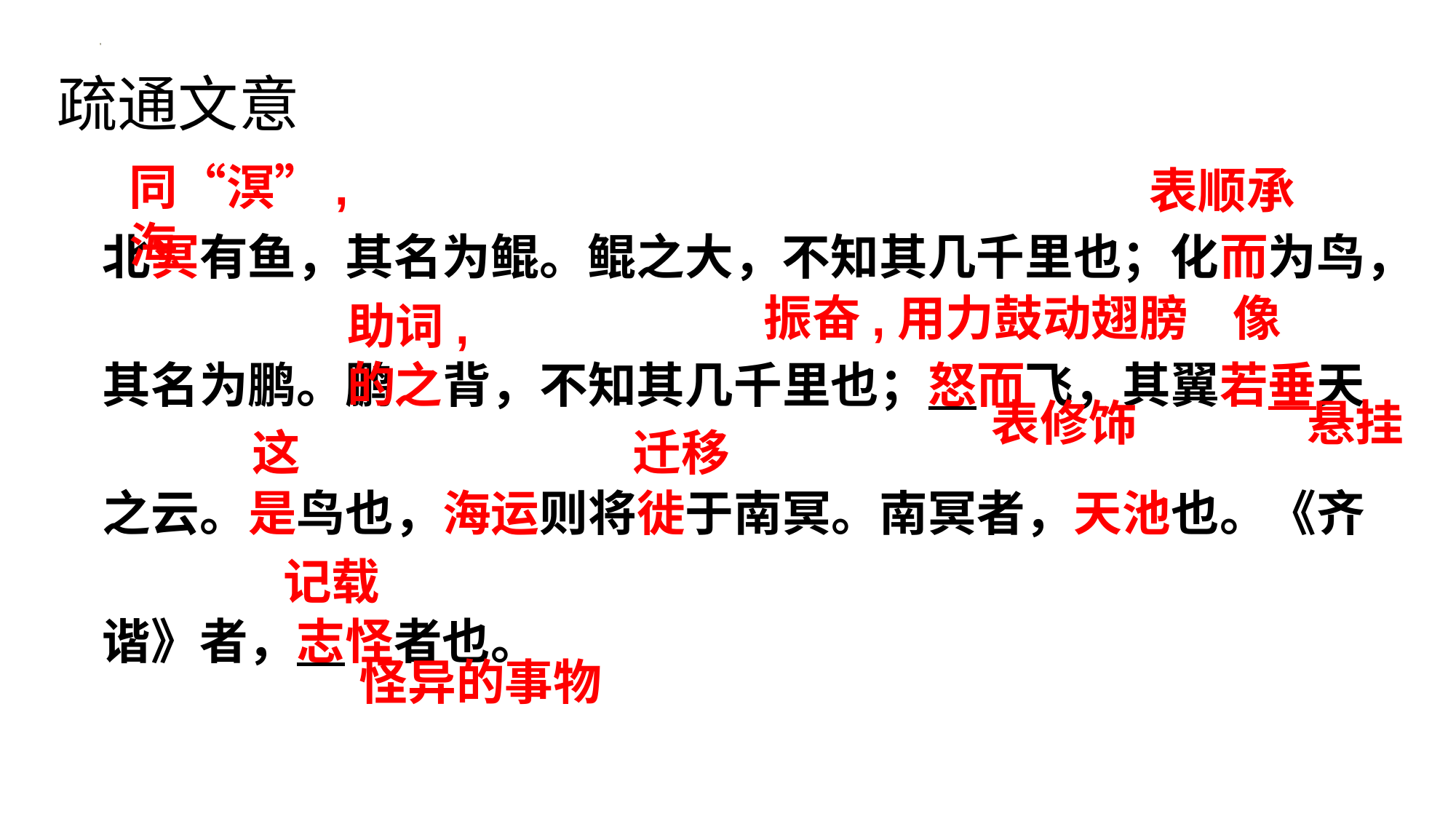

疏通文意
北冥有鱼，其名为鲲。鲲之大，不知其几千里也；化而为鸟，其名为鹏。鹏之背，不知其几千里也；怒而飞，其翼若垂天之云。是鸟也，海运则将徙于南冥。南冥者，天池也。《齐谐》者，志怪者也。
同“溟”,海
表顺承
振奋,用力鼓动翅膀
像
助词,的
表修饰
悬挂
这
迁移
记载
怪异的事物